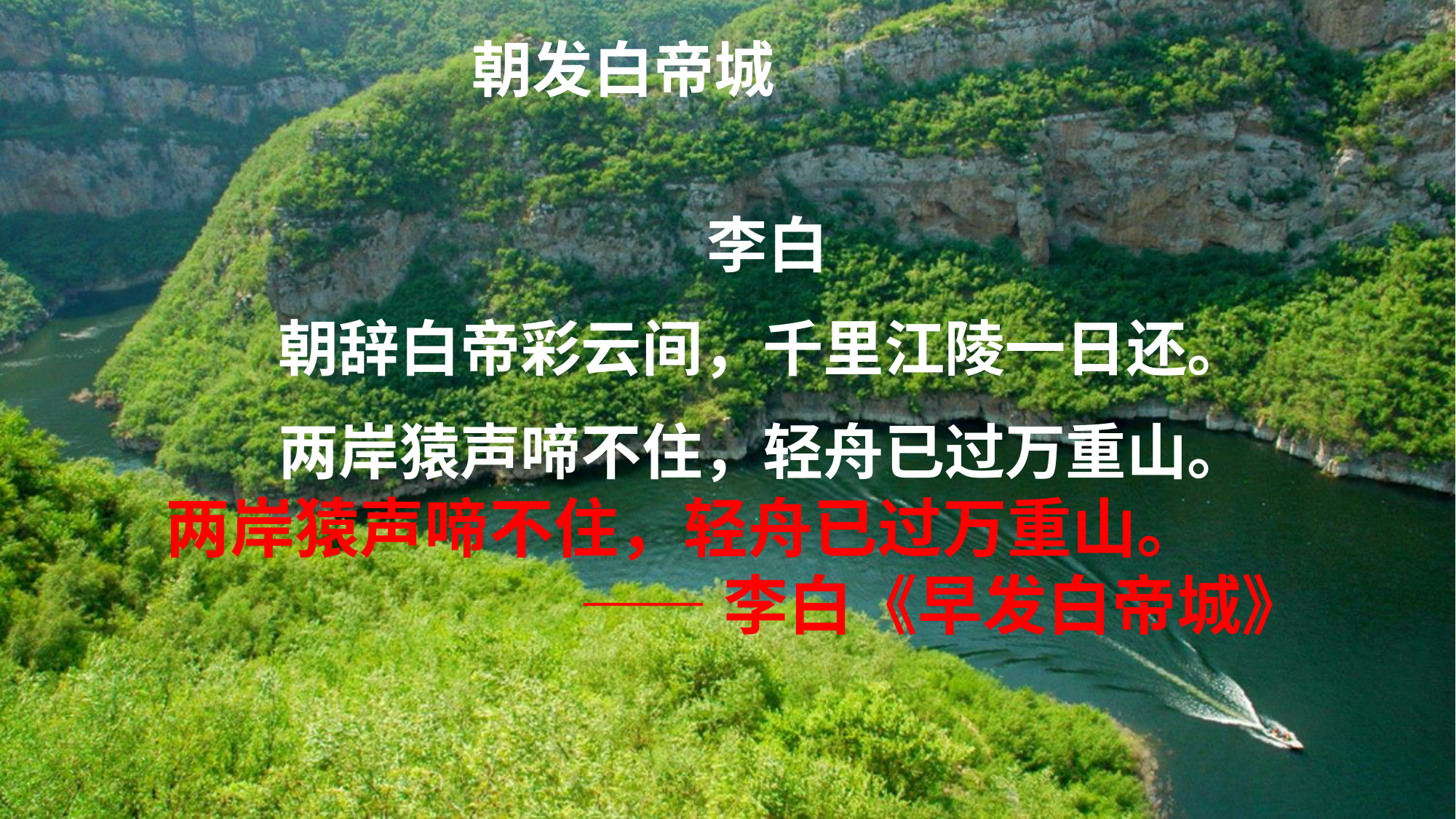

朝发白帝城
                                         李白
          朝辞白帝彩云间，千里江陵一日还。
          两岸猿声啼不住，轻舟已过万重山。
两岸猿声啼不住，轻舟已过万重山。
                            ——李白《早发白帝城》